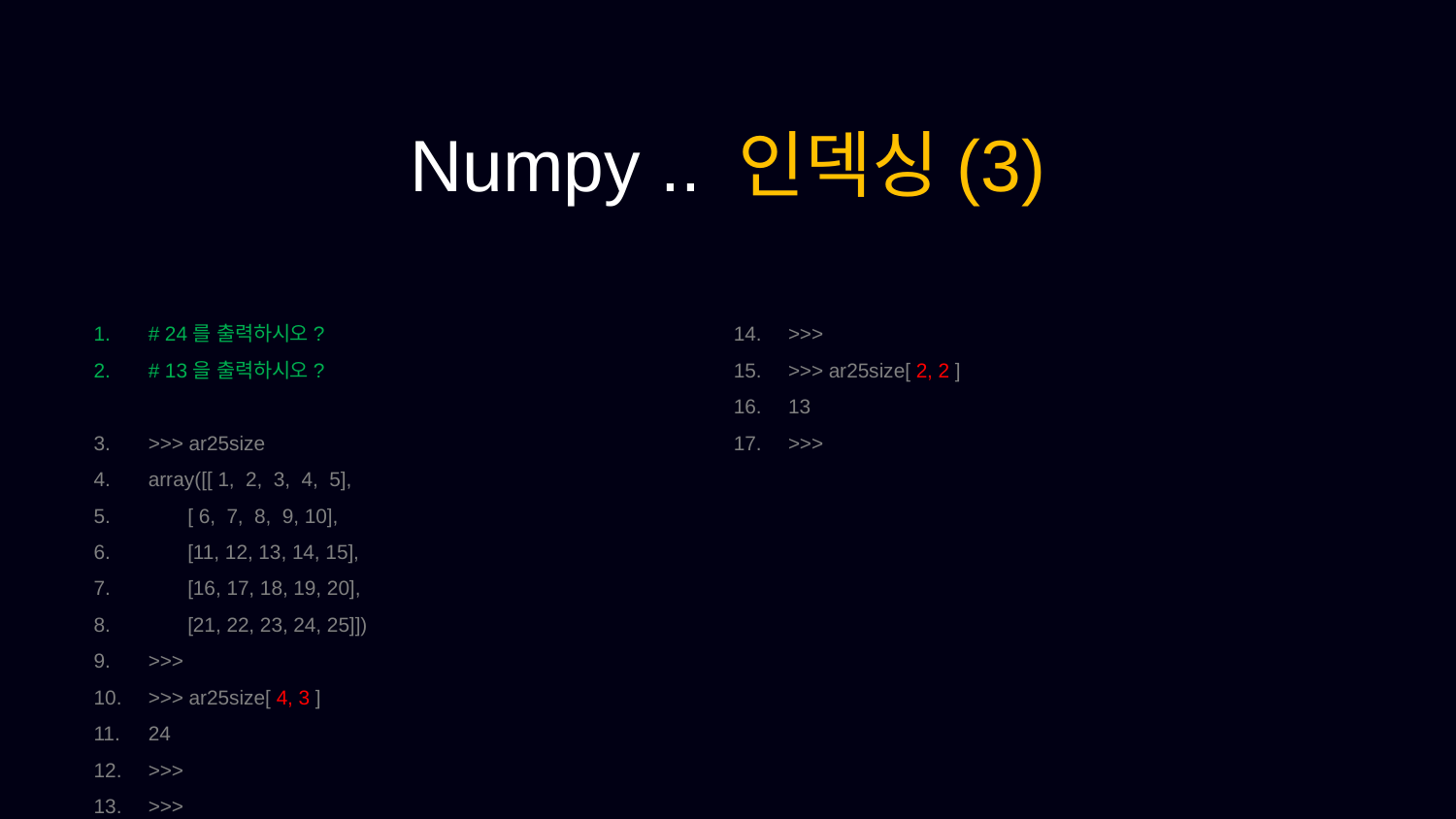

Numpy .. 인덱싱(3)
# 24를 출력하시오?
# 13을 출력하시오?

>>> ar25size
array([[ 1,  2,  3,  4,  5],
       [ 6,  7,  8,  9, 10],
       [11, 12, 13, 14, 15],
       [16, 17, 18, 19, 20],
       [21, 22, 23, 24, 25]])
>>>
>>> ar25size[ 4, 3 ]
24
>>>
>>>
>>>
>>> ar25size[ 2, 2 ]
13
>>>